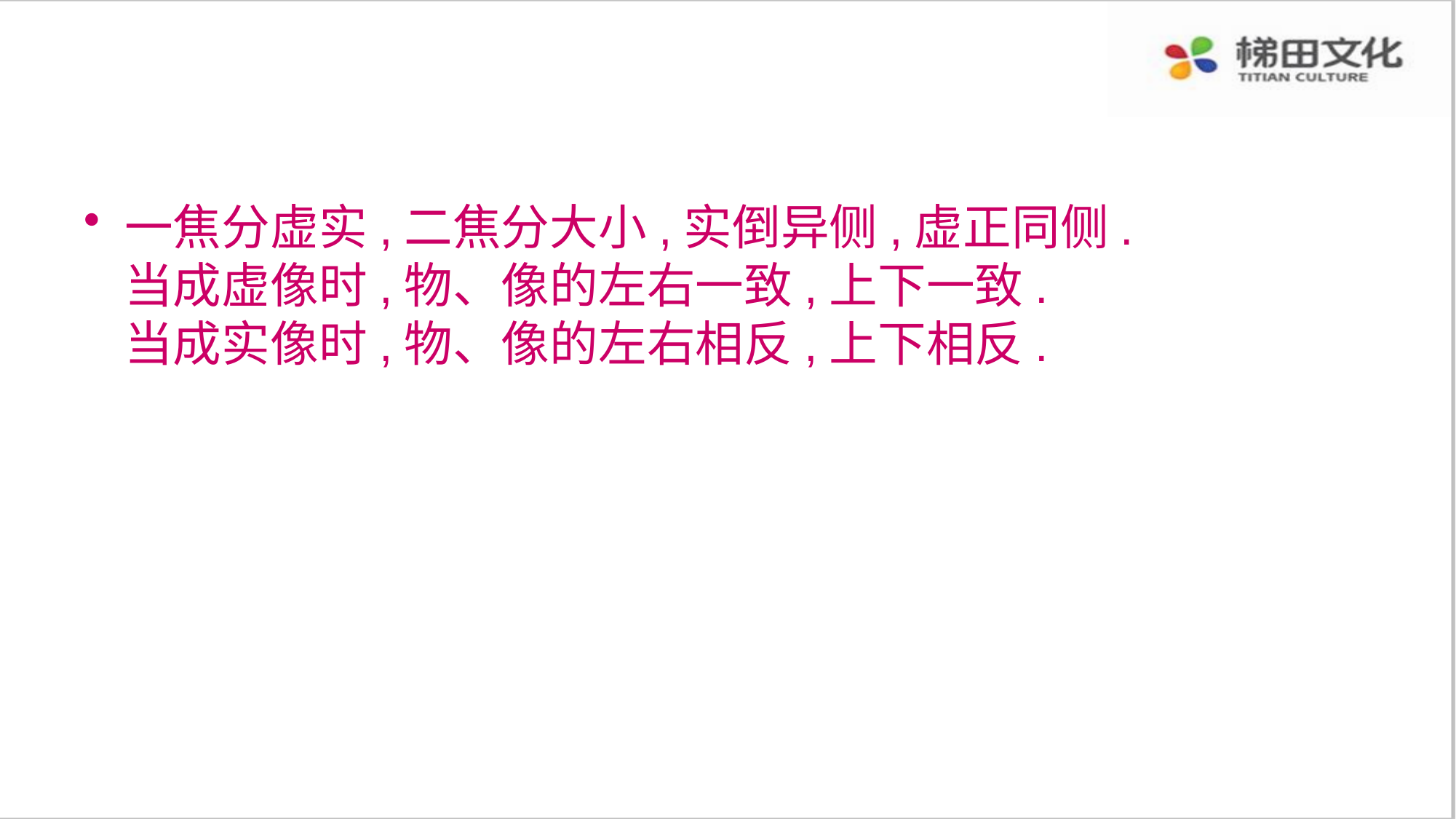

一焦分虚实,二焦分大小,实倒异侧,虚正同侧.
当成虚像时,物、像的左右一致,上下一致.
当成实像时,物、像的左右相反,上下相反.